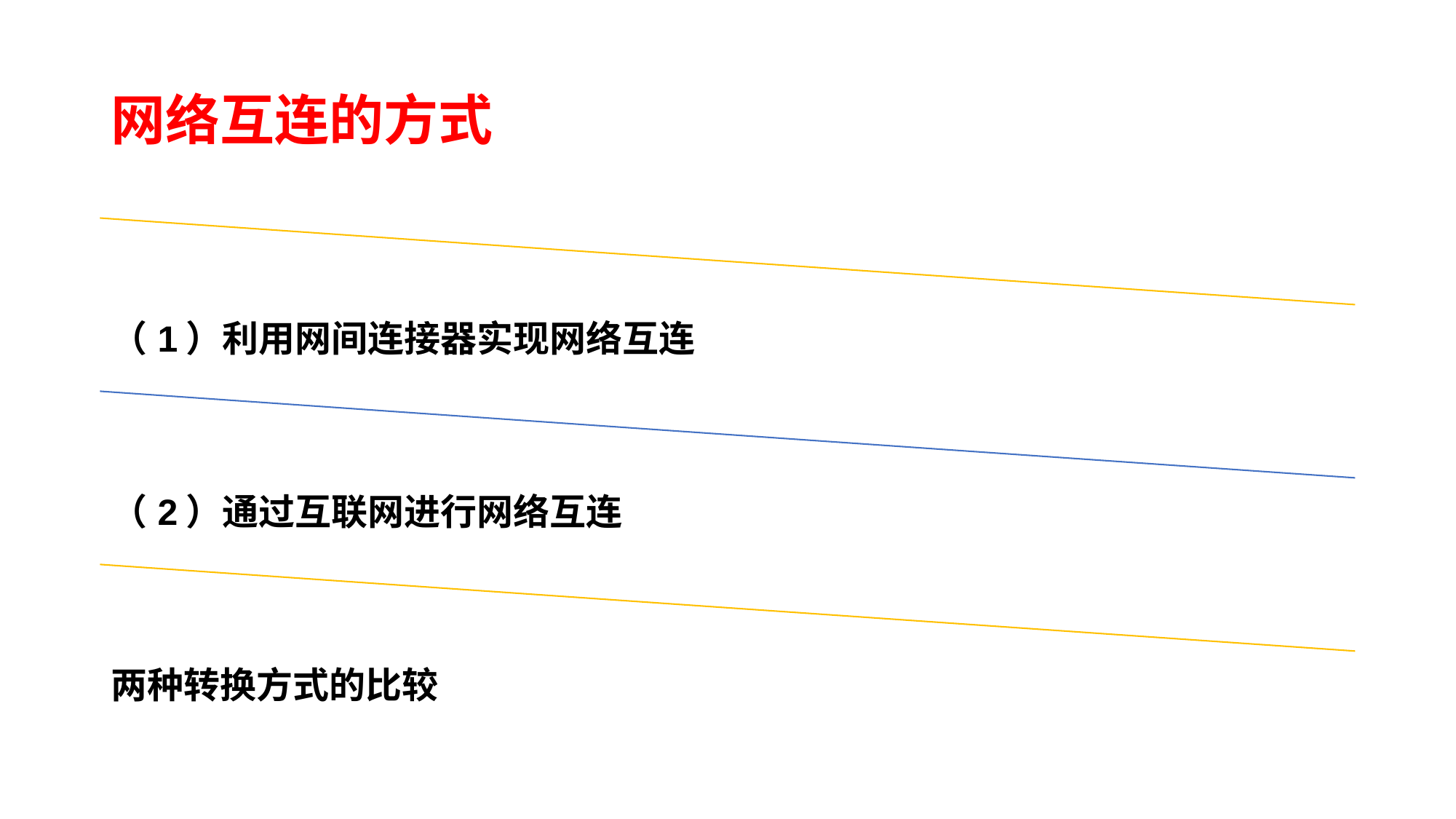

# 网络互连的方式
（1）利用网间连接器实现网络互连
（2）通过互联网进行网络互连
两种转换方式的比较